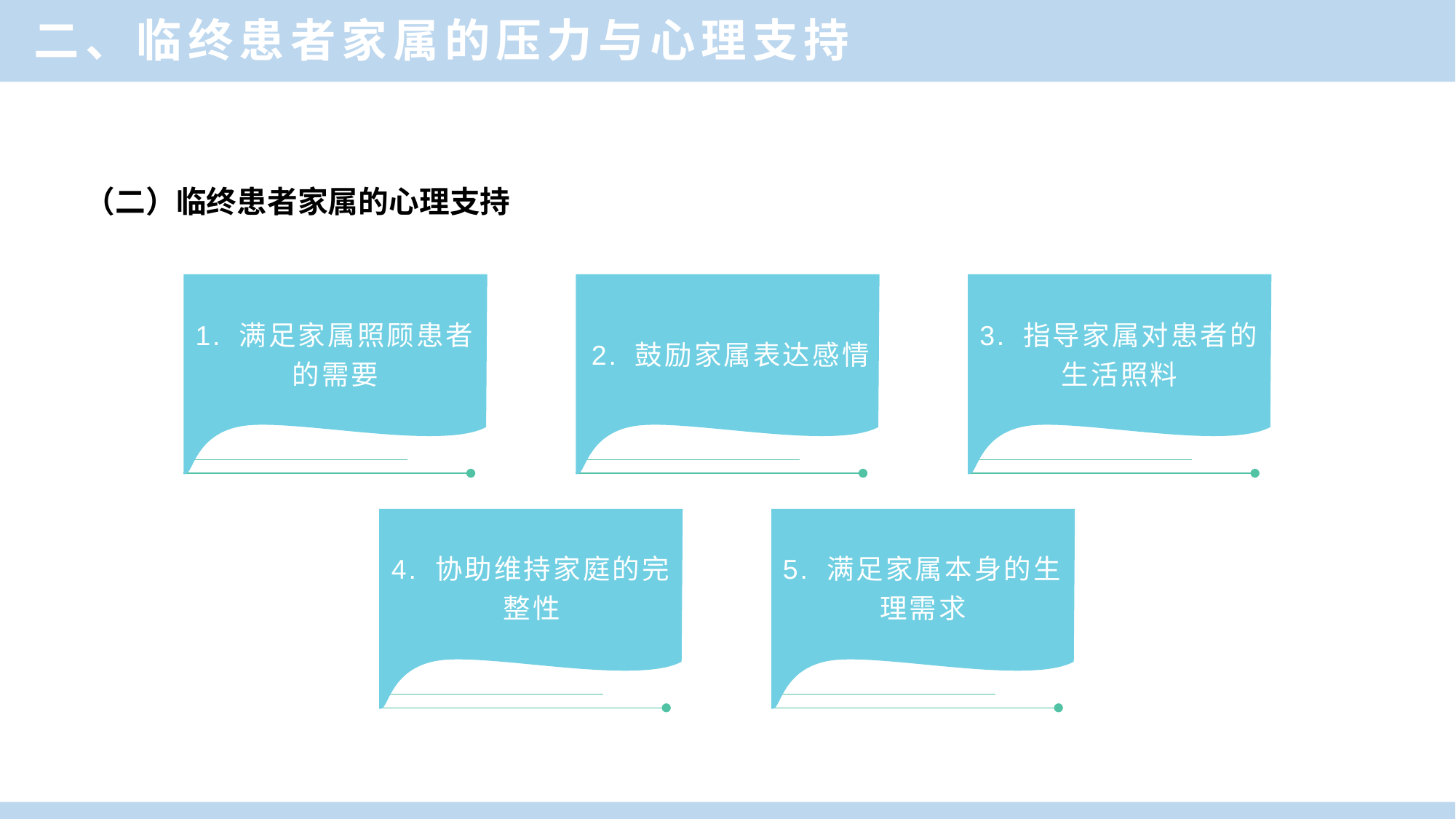

二、临终患者家属的压力与心理支持
单击此处添加标题
单击此处添加标题
（二）临终患者家属的心理支持

A

B

C
1. 满足家属照顾患者的需要
2. 鼓励家属表达感情
3. 指导家属对患者的生活照料
4. 协助维持家庭的完整性
5. 满足家属本身的生理需求

D

E